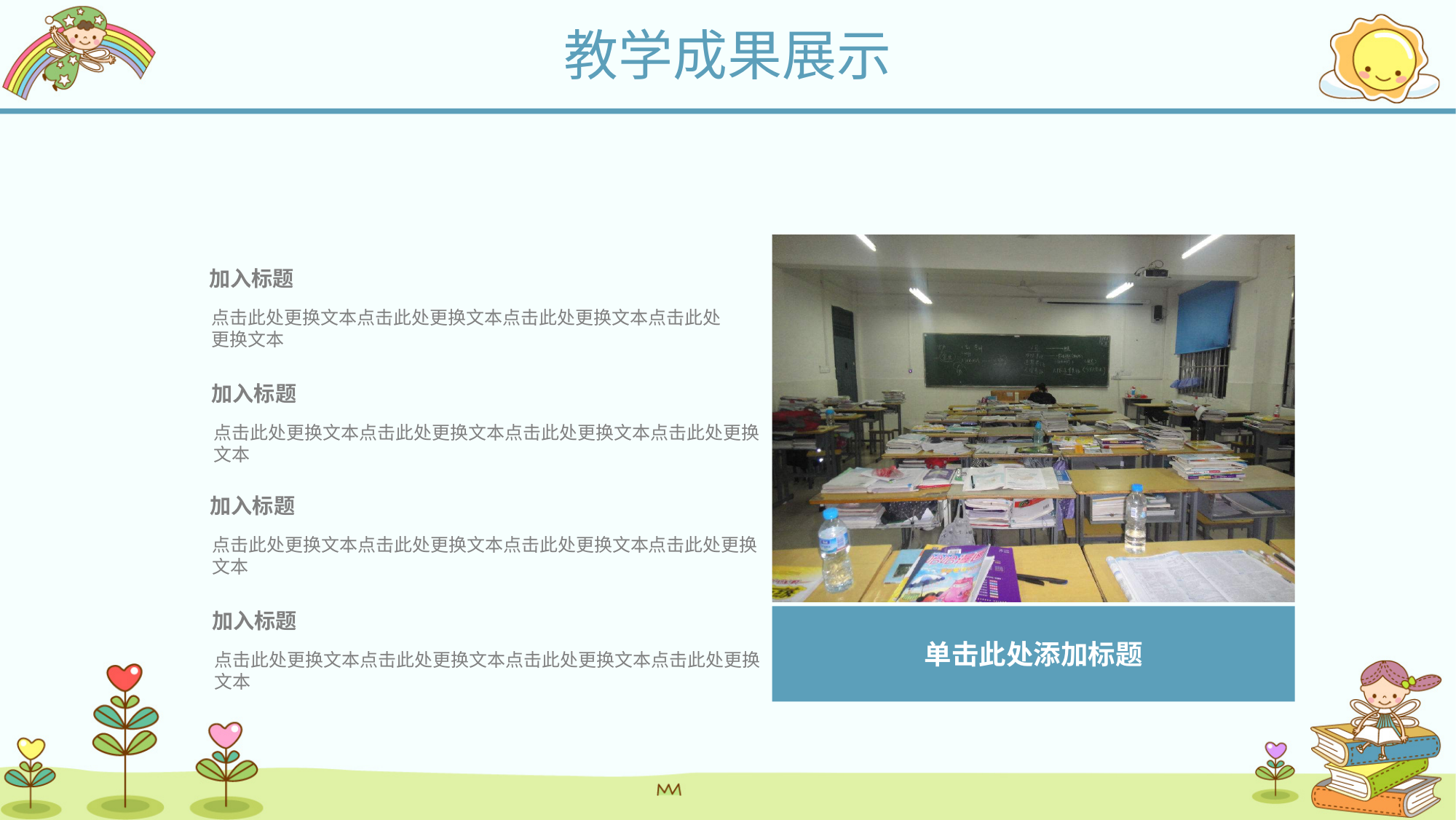

教学成果展示

加入标题
点击此处更换文本点击此处更换文本点击此处更换文本点击此处更换文本
加入标题
点击此处更换文本点击此处更换文本点击此处更换文本点击此处更换文本
加入标题
点击此处更换文本点击此处更换文本点击此处更换文本点击此处更换文本
加入标题
点击此处更换文本点击此处更换文本点击此处更换文本点击此处更换文本

单击此处添加标题